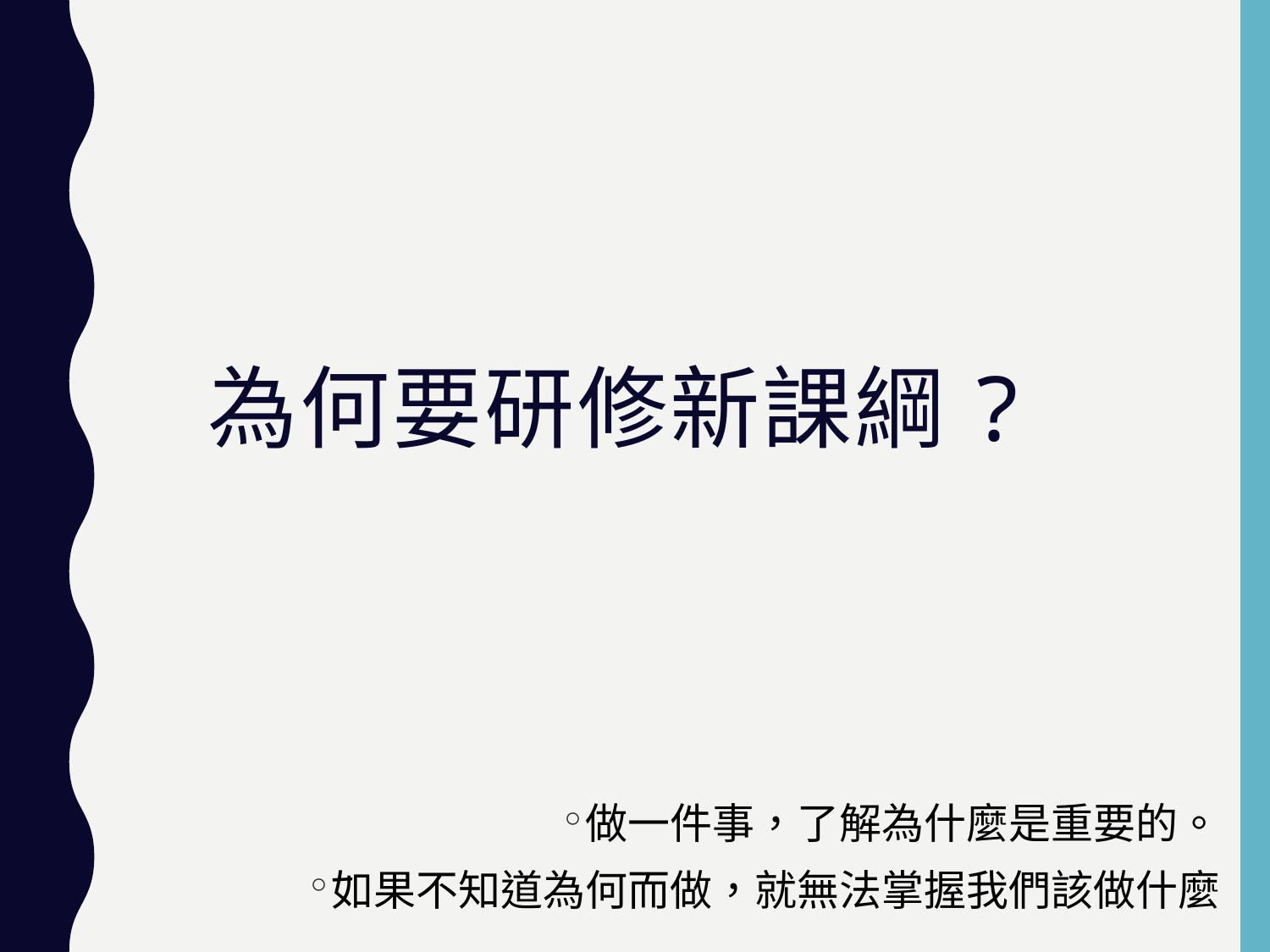

# 為何要研修新課綱?
做一件事，了解為什麼是重要的。
如果不知道為何而做，就無法掌握我們該做什麼